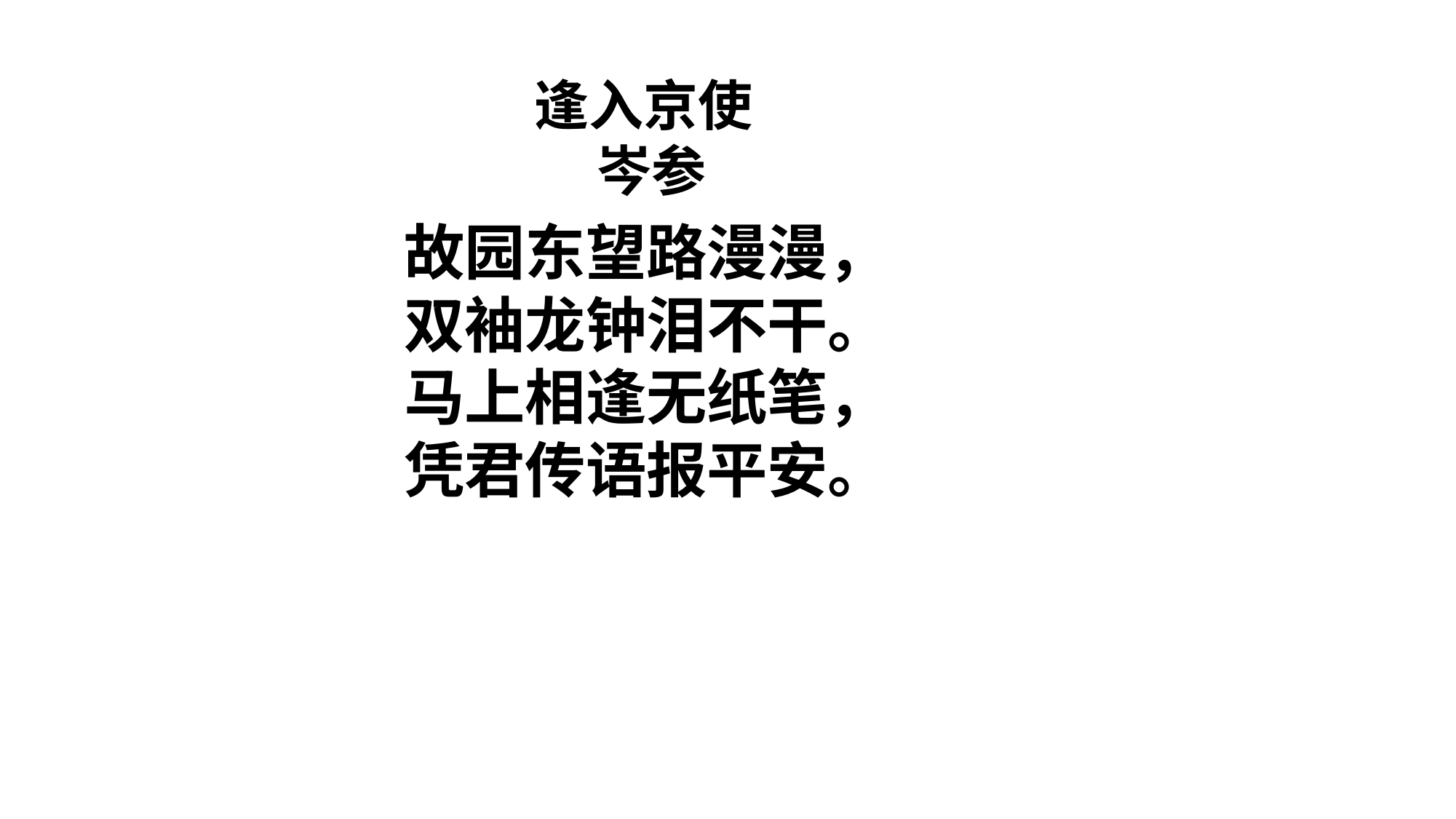

逢入京使
    岑参
故园东望路漫漫，
双袖龙钟泪不干。
马上相逢无纸笔，
凭君传语报平安。